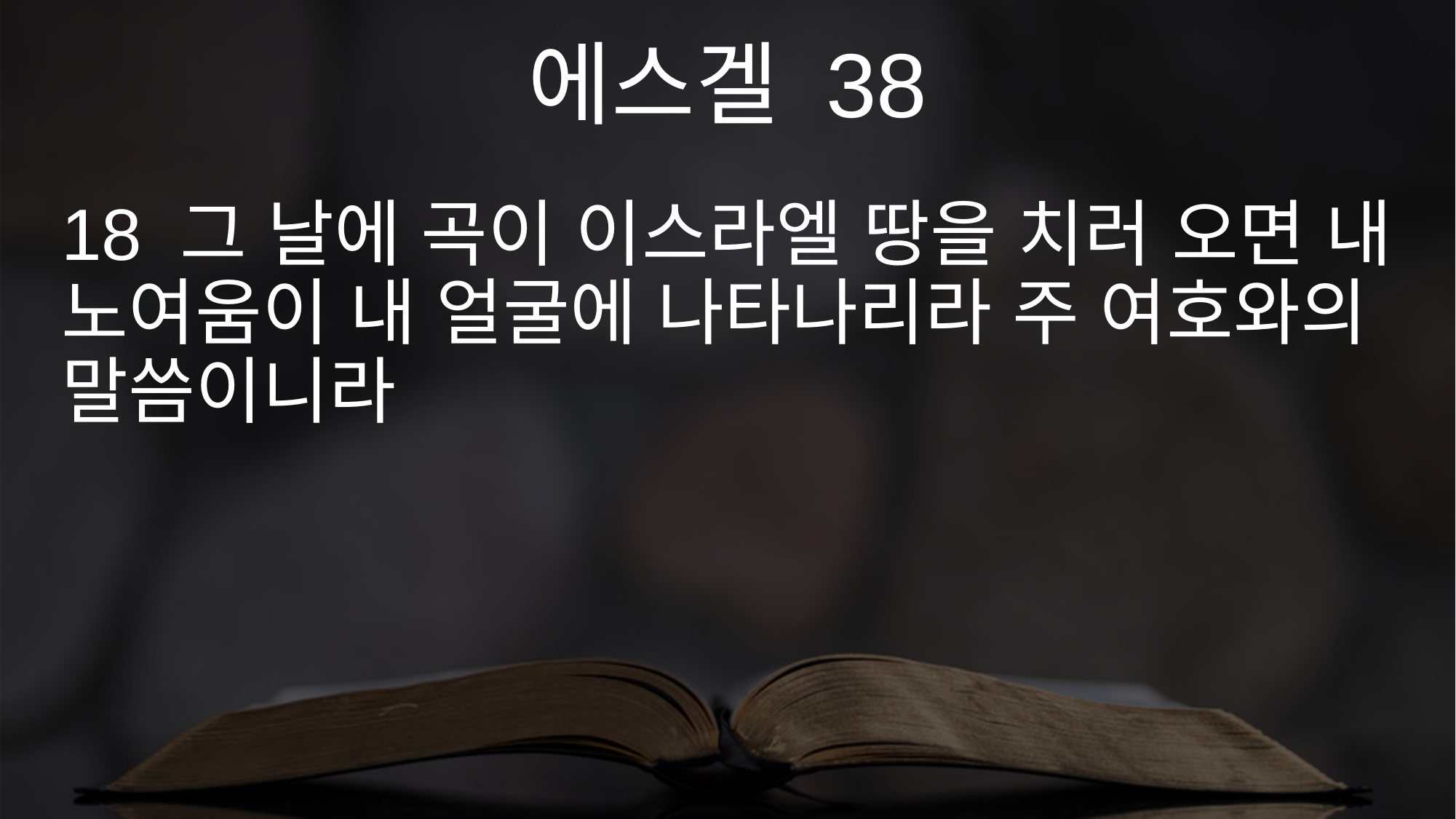

에스겔 38
18 그 날에 곡이 이스라엘 땅을 치러 오면 내 노여움이 내 얼굴에 나타나리라 주 여호와의 말씀이니라